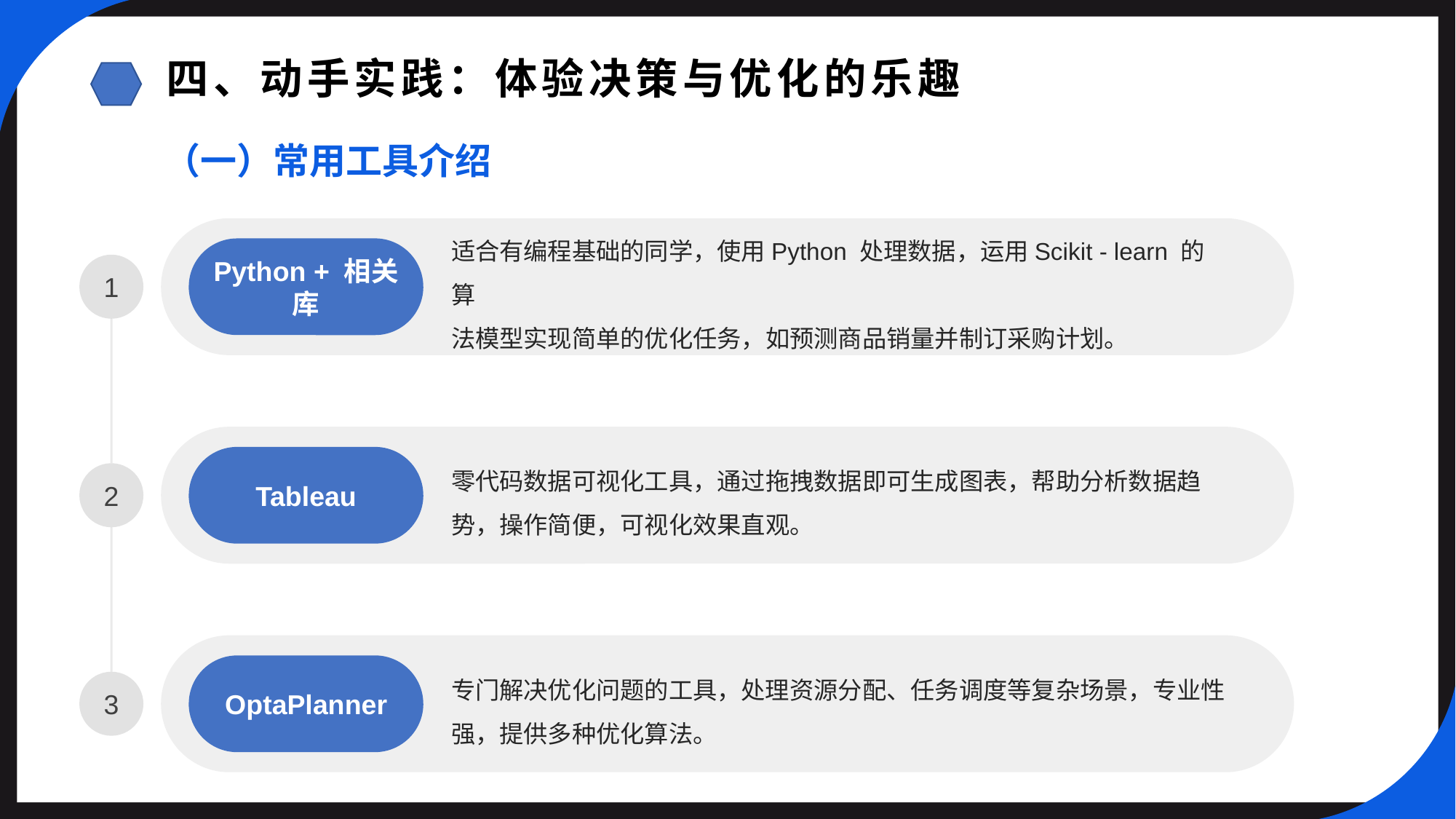

四、动手实践：体验决策与优化的乐趣
（一）常用工具介绍

适合有编程基础的同学，使用Python 处理数据，运用Scikit - learn 的算
法模型实现简单的优化任务，如预测商品销量并制订采购计划。
Python + 相关库
1

零代码数据可视化工具，通过拖拽数据即可生成图表，帮助分析数据趋
势，操作简便，可视化效果直观。
Tableau
2

专门解决优化问题的工具，处理资源分配、任务调度等复杂场景，专业性强，提供多种优化算法。
OptaPlanner
3